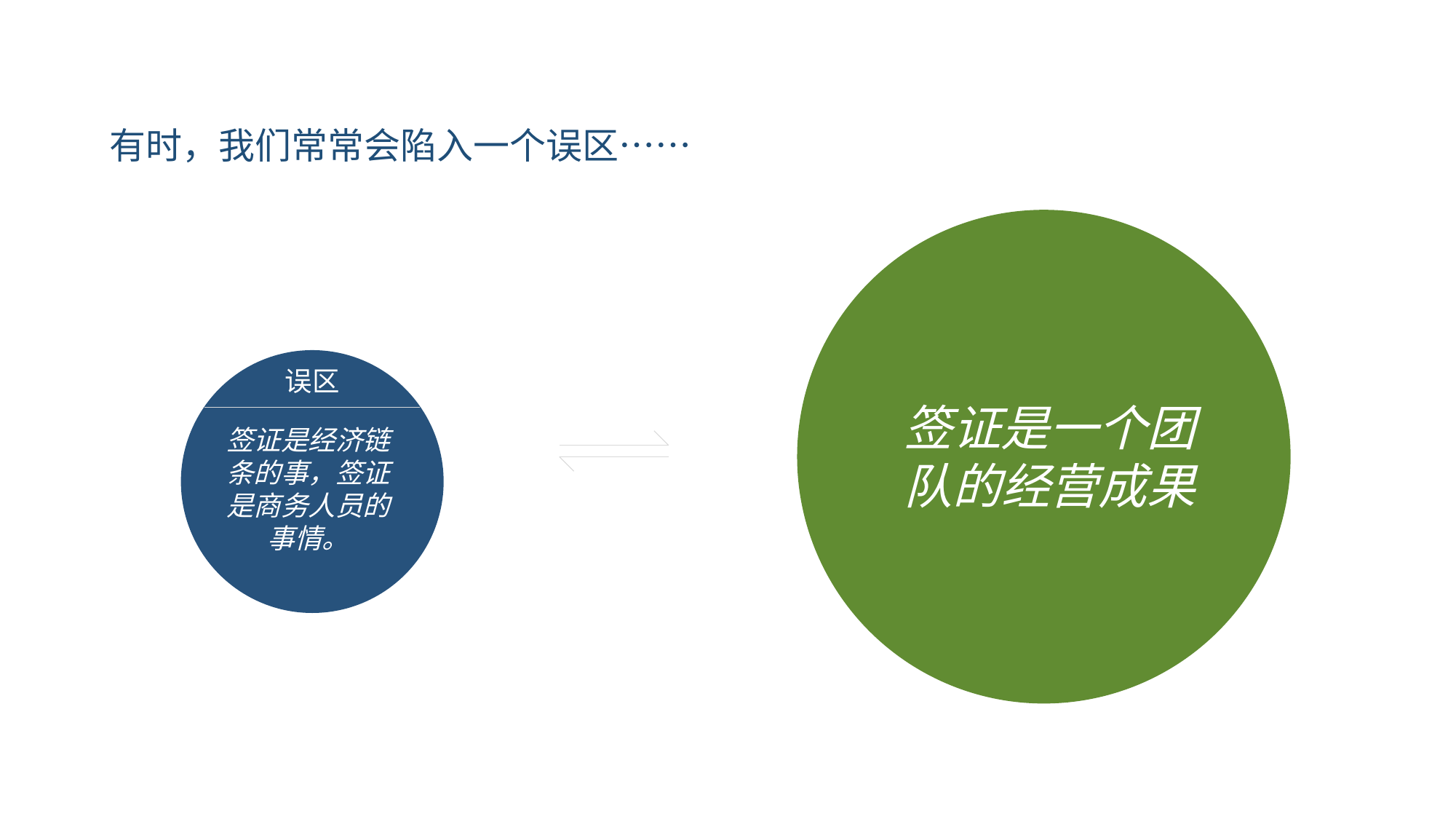

：
有时，我们常常会陷入一个误区……

误区
签证是一个团队的经营成果
签证是经济链条的事，签证是商务人员的事情。